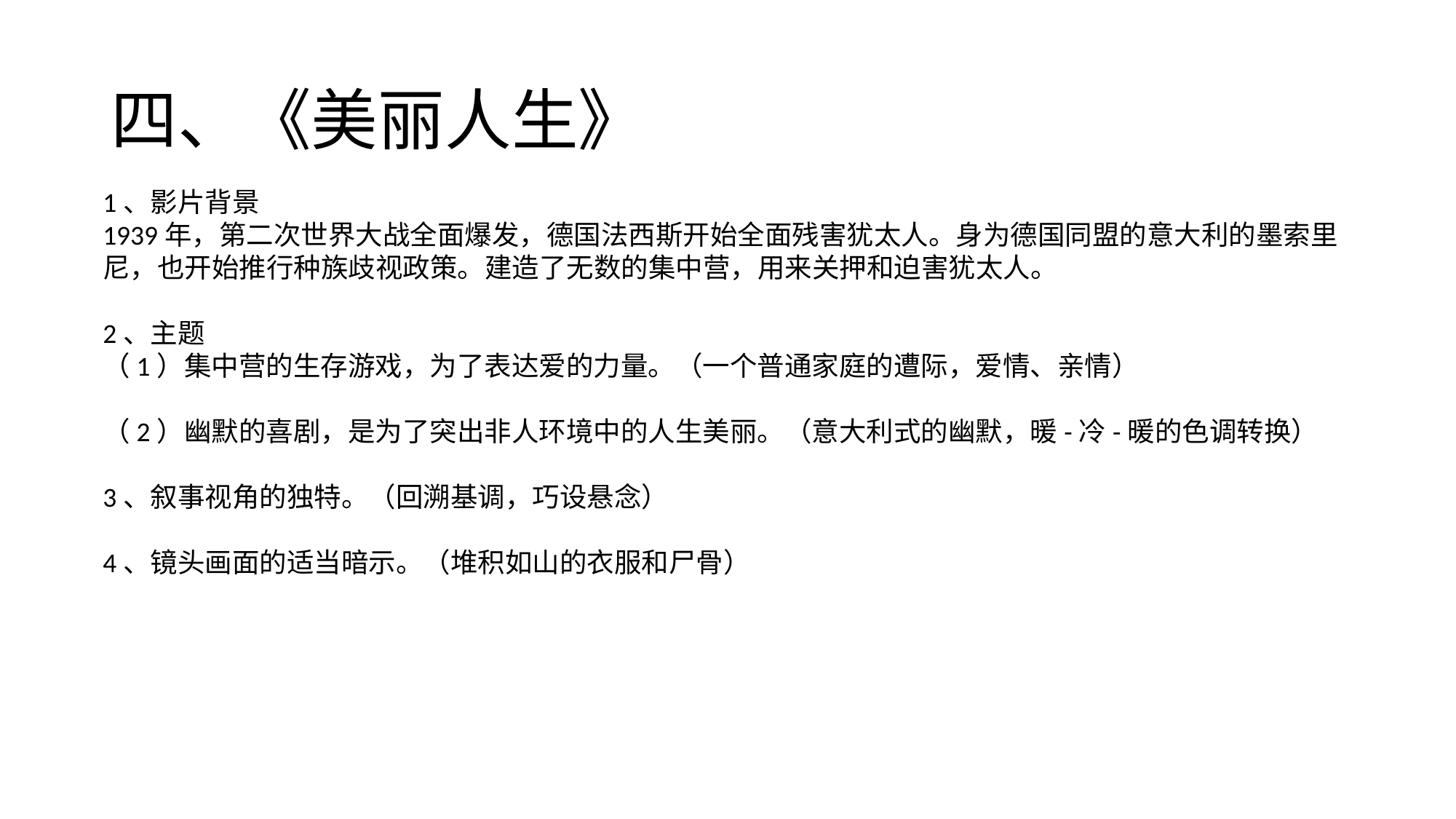

# 四、《美丽人生》
1、影片背景
1939年，第二次世界大战全面爆发，德国法西斯开始全面残害犹太人。身为德国同盟的意大利的墨索里尼，也开始推行种族歧视政策。建造了无数的集中营，用来关押和迫害犹太人。

2、主题
（1）集中营的生存游戏，为了表达爱的力量。（一个普通家庭的遭际，爱情、亲情）

（2）幽默的喜剧，是为了突出非人环境中的人生美丽。（意大利式的幽默，暖-冷-暖的色调转换）

3、叙事视角的独特。（回溯基调，巧设悬念）

4、镜头画面的适当暗示。（堆积如山的衣服和尸骨）